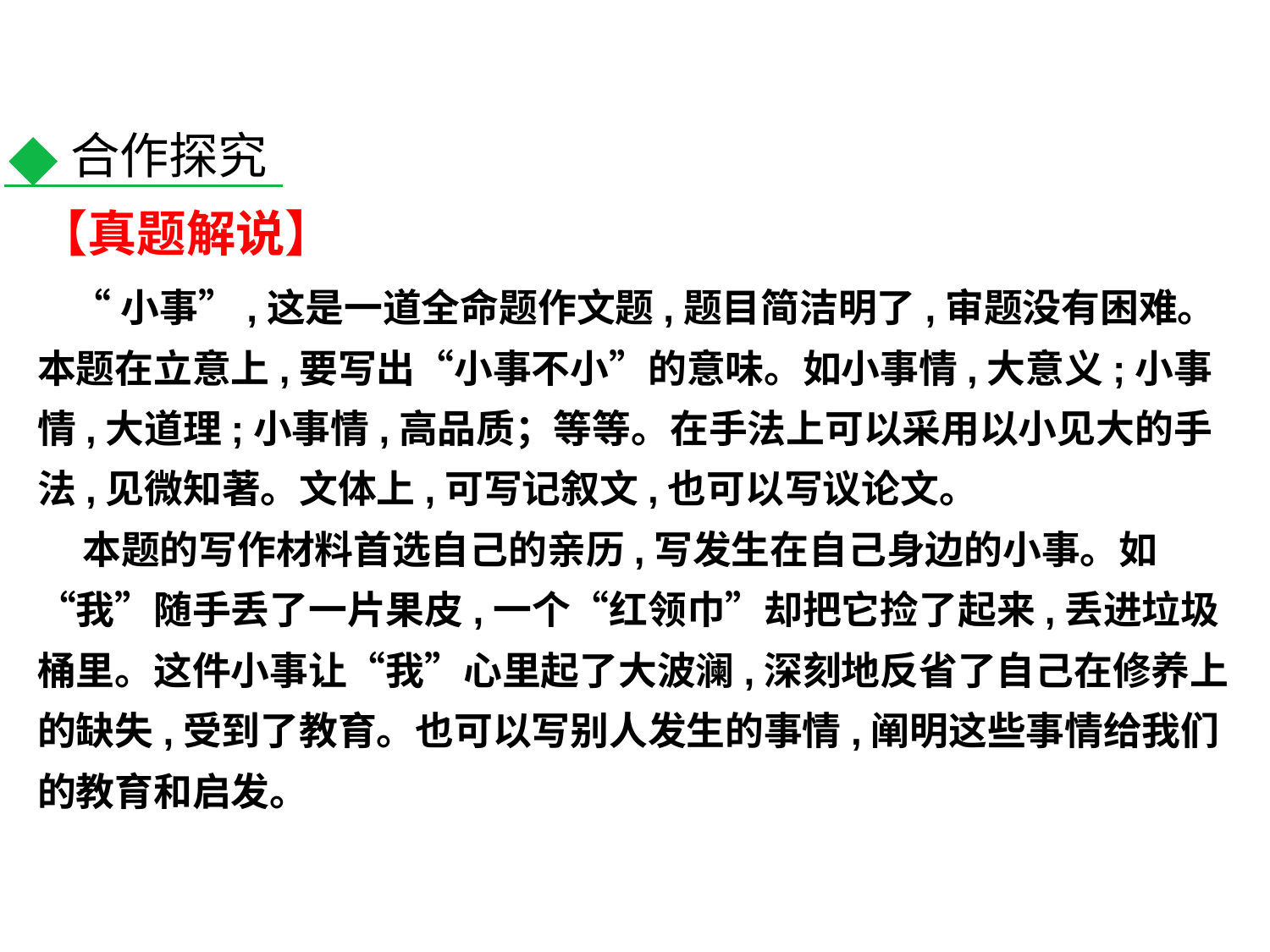

合作探究

【真题解说】
    “小事”,这是一道全命题作文题,题目简洁明了,审题没有困难。
本题在立意上,要写出“小事不小”的意味。如小事情,大意义;小事情,大道理;小事情,高品质；等等。在手法上可以采用以小见大的手法,见微知著。文体上,可写记叙文,也可以写议论文。
    本题的写作材料首选自己的亲历,写发生在自己身边的小事。如“我”随手丢了一片果皮,一个“红领巾”却把它捡了起来,丢进垃圾桶里。这件小事让“我”心里起了大波澜,深刻地反省了自己在修养上的缺失,受到了教育。也可以写别人发生的事情,阐明这些事情给我们的教育和启发。